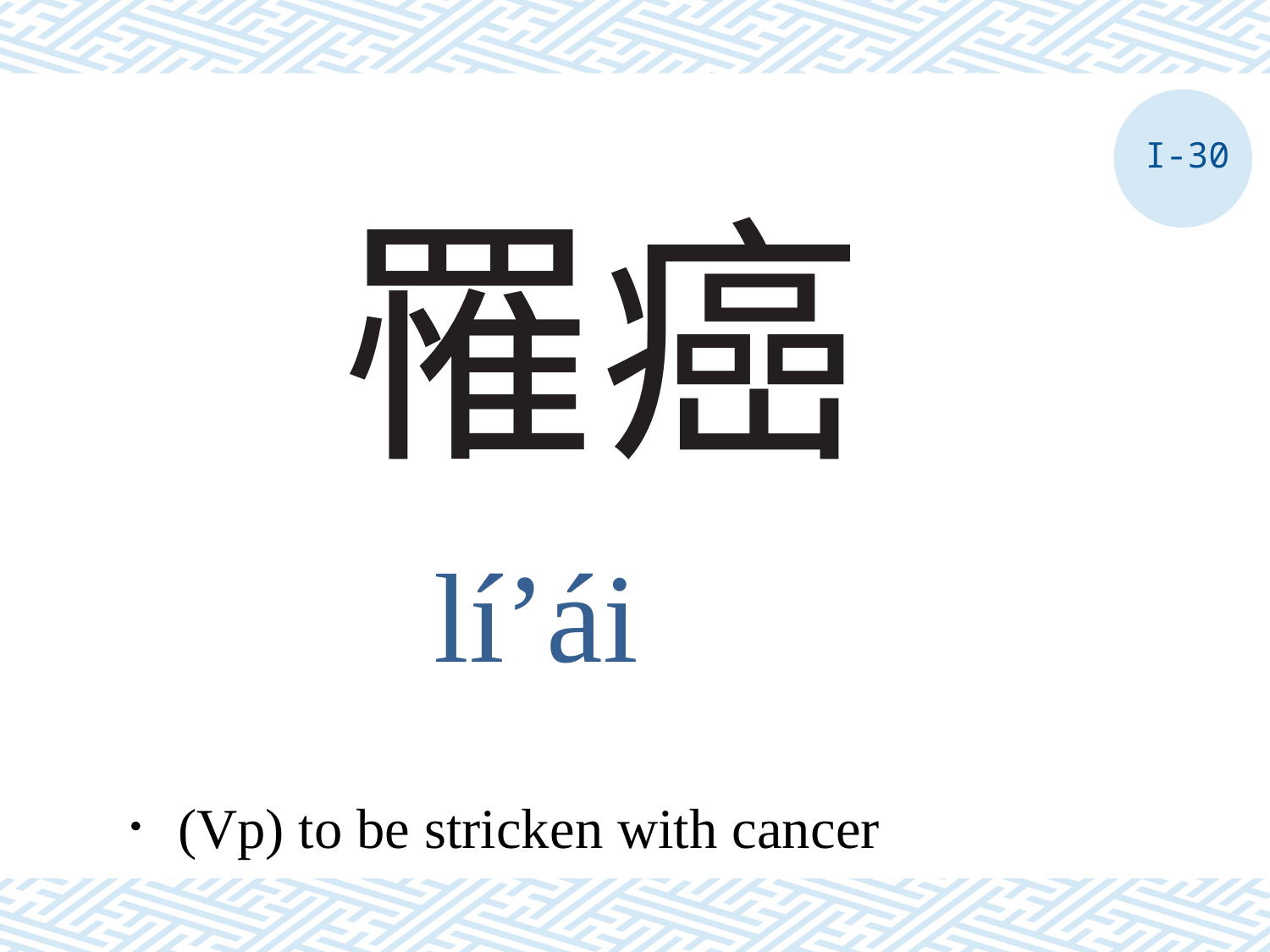

I-30

# 罹癌
lí’ái
．(Vp) to be stricken with cancer